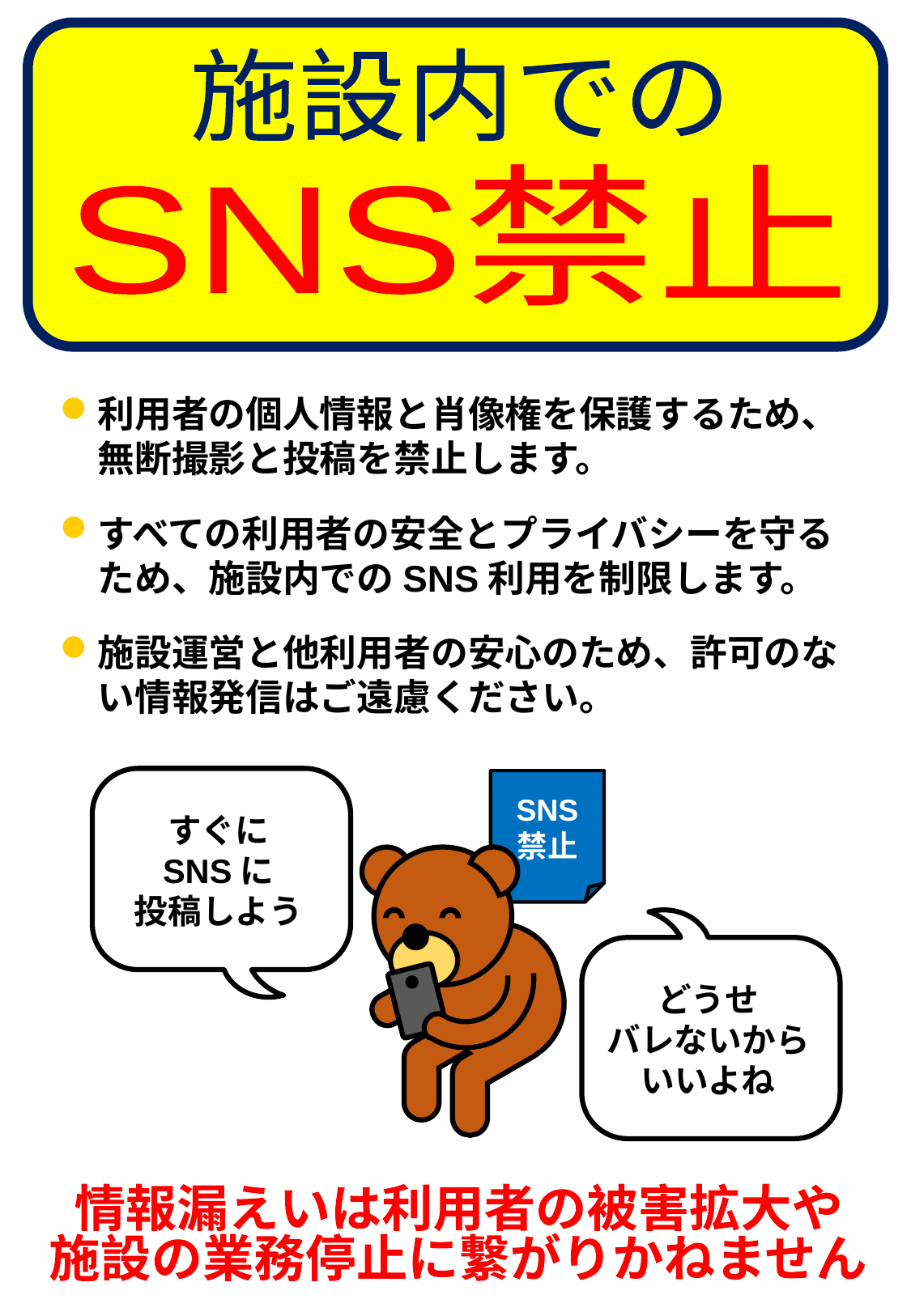

施設内での
SNS禁止
利用者の個人情報と肖像権を保護するため、無断撮影と投稿を禁止します。
すべての利用者の安全とプライバシーを守るため、施設内でのSNS利用を制限します。
施設運営と他利用者の安心のため、許可のない情報発信はご遠慮ください。

すぐに
SNSに
投稿しよう

どうせ
バレないから
いいよね

SNS
禁止
情報漏えいは利用者の被害拡大や
施設の業務停止に繋がりかねません